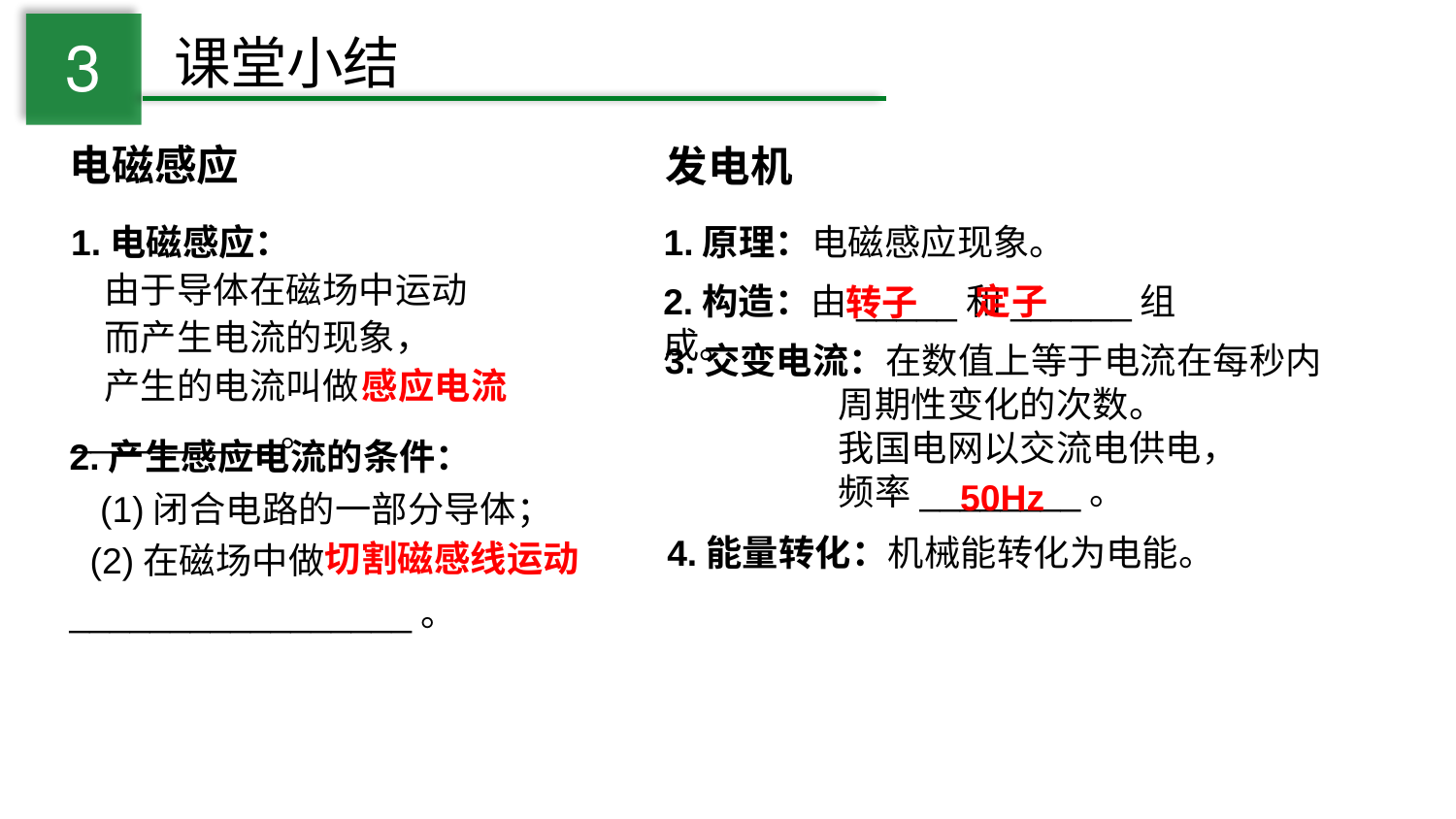

课堂小结
3
电磁感应
发电机
1.电磁感应：
   由于导体在磁场中运动
   而产生电流的现象，
   产生的电流叫做__________。
1.原理：电磁感应现象。
定子
2.构造：由_____和______组成。
转子
3.交变电流：在数值上等于电流在每秒内
                    周期性变化的次数。
                    我国电网以交流电供电，
                    频率________。
感应电流
2.产生感应电流的条件：
   (1)闭合电路的一部分导体；
  (2)在磁场中做_________________。

50Hz
4.能量转化：机械能转化为电能。
切割磁感线运动